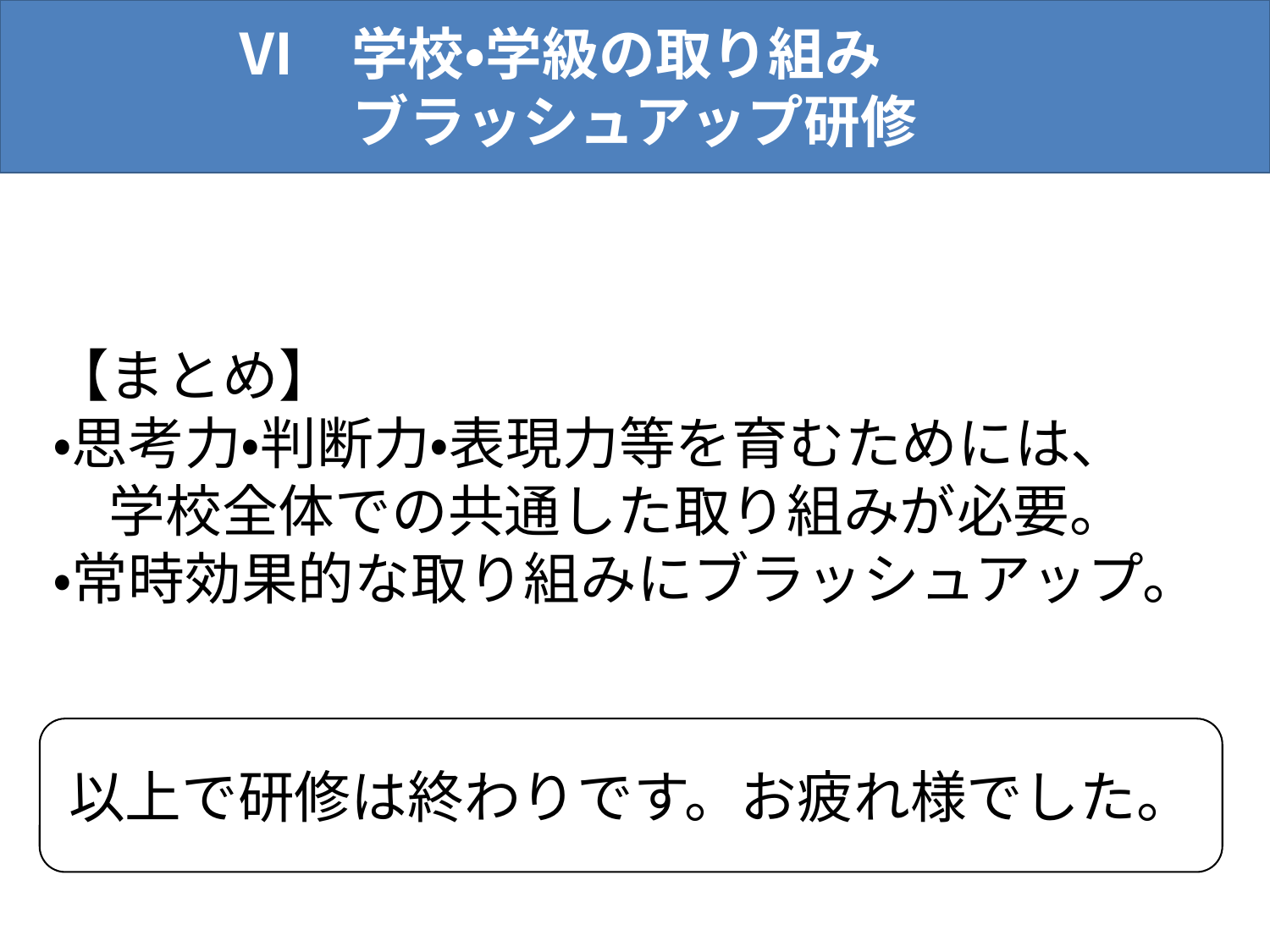

Ⅵ　学校・学級の取り組み
ブラッシュアップ研修
【まとめ】
・思考力・判断力・表現力等を育むためには、
　学校全体での共通した取り組みが必要。
・常時効果的な取り組みにブラッシュアップ。
以上で研修は終わりです。お疲れ様でした。